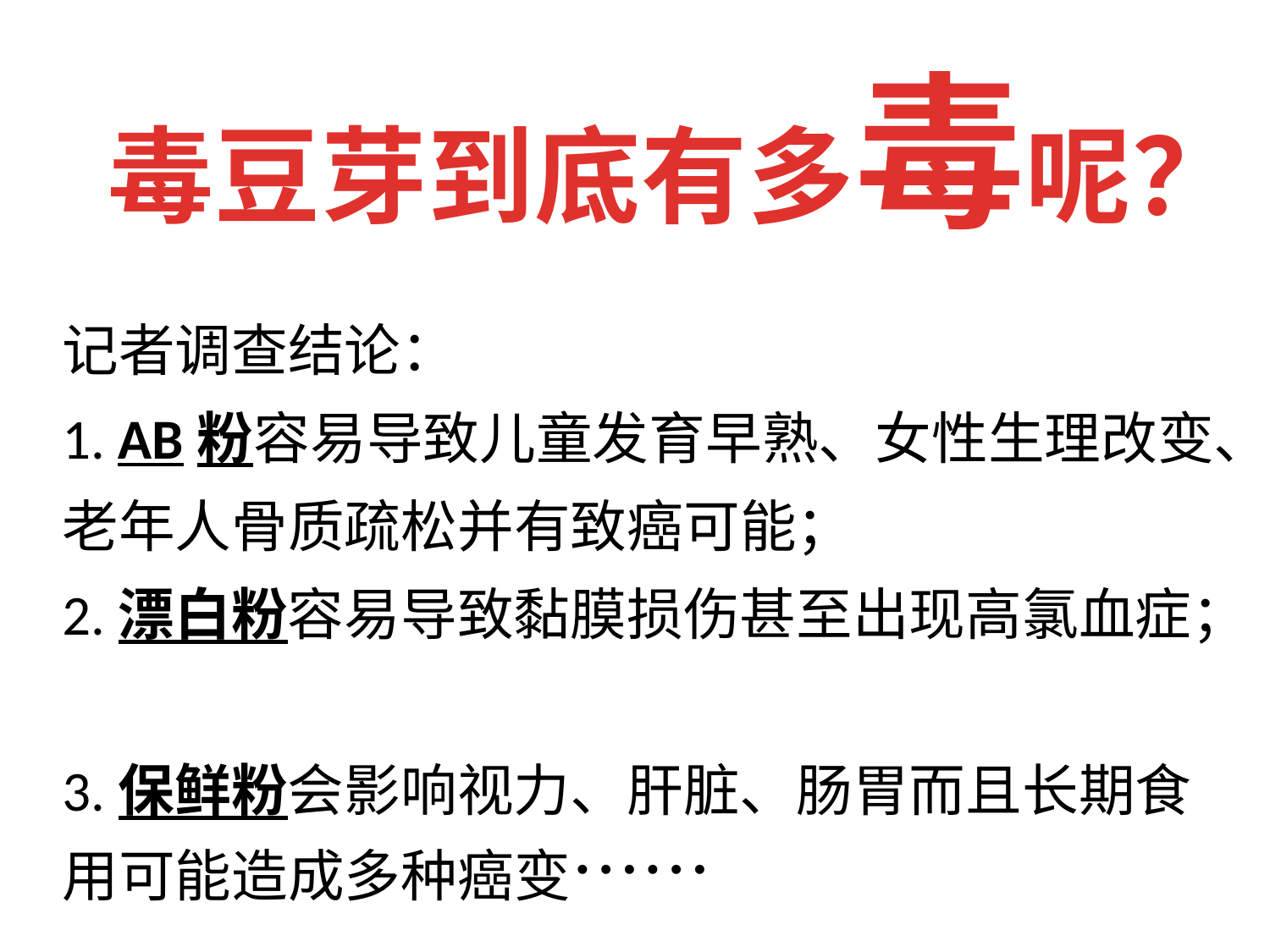

毒豆芽到底有多毒呢？
记者调查结论：
1. AB粉容易导致儿童发育早熟、女性生理改变、老年人骨质疏松并有致癌可能；
2.漂白粉容易导致黏膜损伤甚至出现高氯血症；
3.保鲜粉会影响视力、肝脏、肠胃而且长期食用可能造成多种癌变……